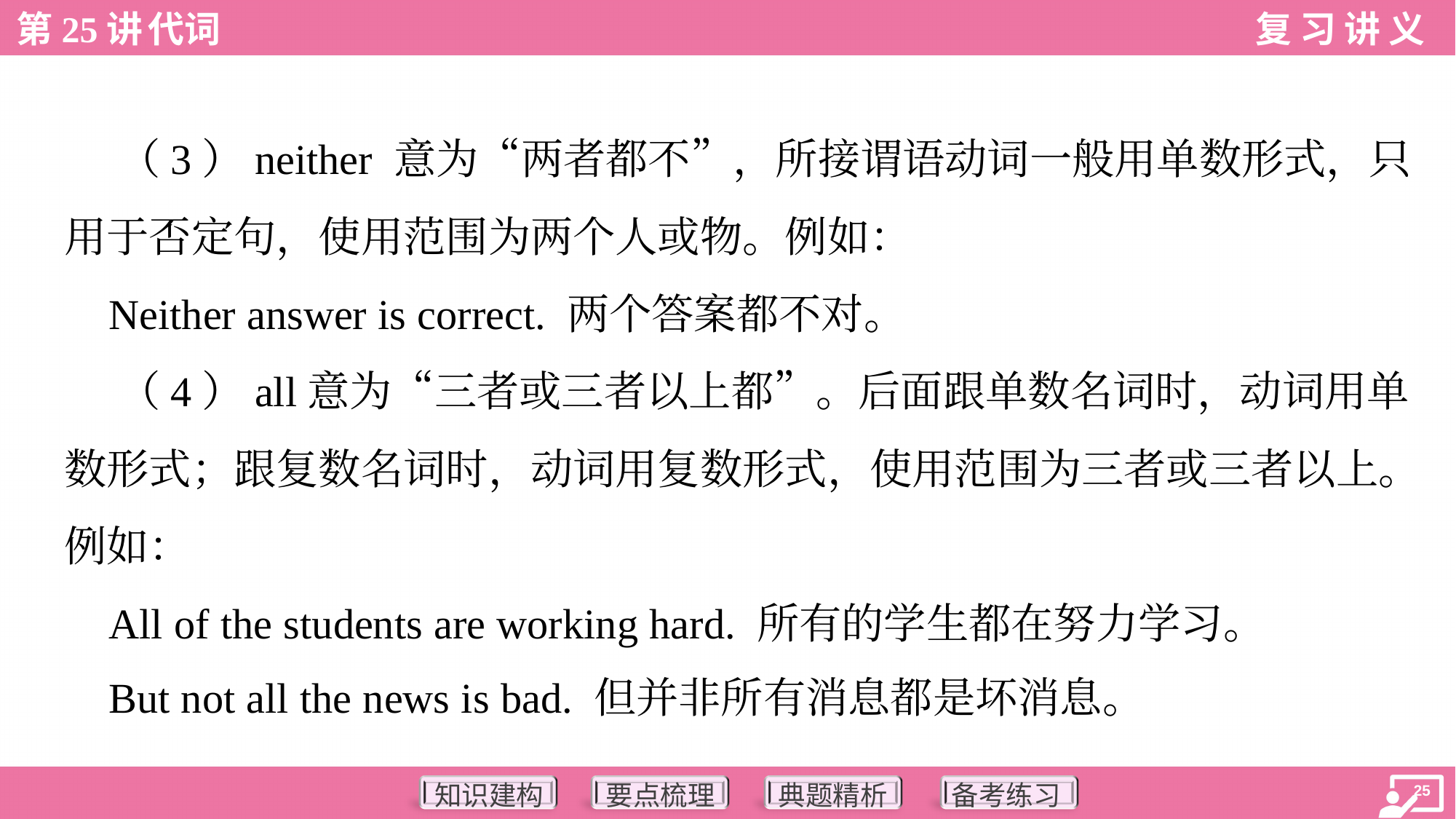

（3）neither 意为“两者都不”，所接谓语动词一般用单数形式，只
用于否定句，使用范围为两个人或物。例如：
    Neither answer is correct. 两个答案都不对。
    （4）all意为“三者或三者以上都”。后面跟单数名词时，动词用单
数形式；跟复数名词时，动词用复数形式，使用范围为三者或三者以上。
例如：
    All of the students are working hard. 所有的学生都在努力学习。
    But not all the news is bad. 但并非所有消息都是坏消息。